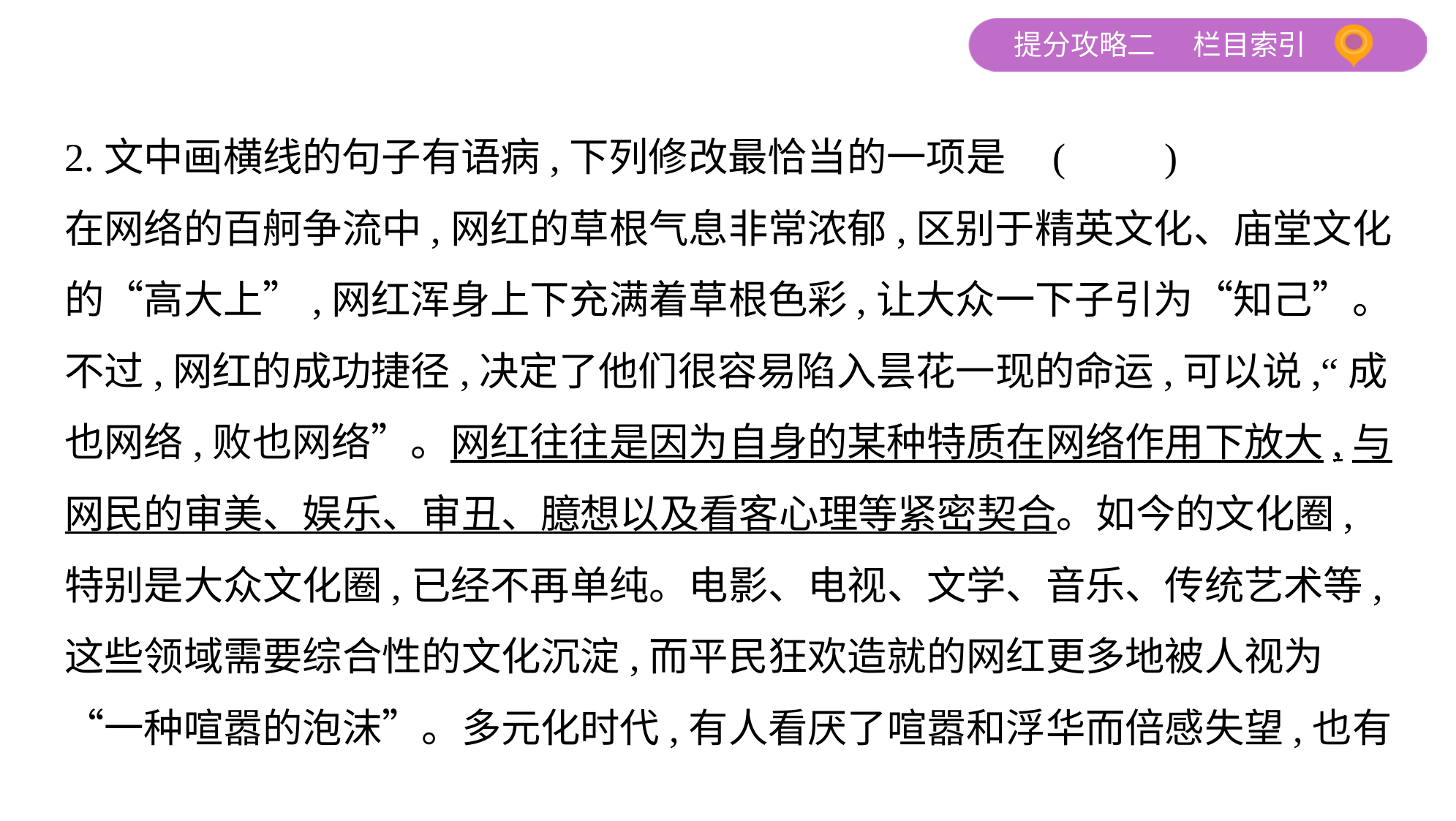

2.文中画横线的句子有语病,下列修改最恰当的一项是 (　　)
在网络的百舸争流中,网红的草根气息非常浓郁,区别于精英文化、庙堂文化
的“高大上”,网红浑身上下充满着草根色彩,让大众一下子引为“知己”。
不过,网红的成功捷径,决定了他们很容易陷入昙花一现的命运,可以说,“成
也网络,败也网络”。网红往往是因为自身的某种特质在网络作用下放大,与
网民的审美、娱乐、审丑、臆想以及看客心理等紧密契合。如今的文化圈,
特别是大众文化圈,已经不再单纯。电影、电视、文学、音乐、传统艺术等,
这些领域需要综合性的文化沉淀,而平民狂欢造就的网红更多地被人视为
“一种喧嚣的泡沫”。多元化时代,有人看厌了喧嚣和浮华而倍感失望,也有